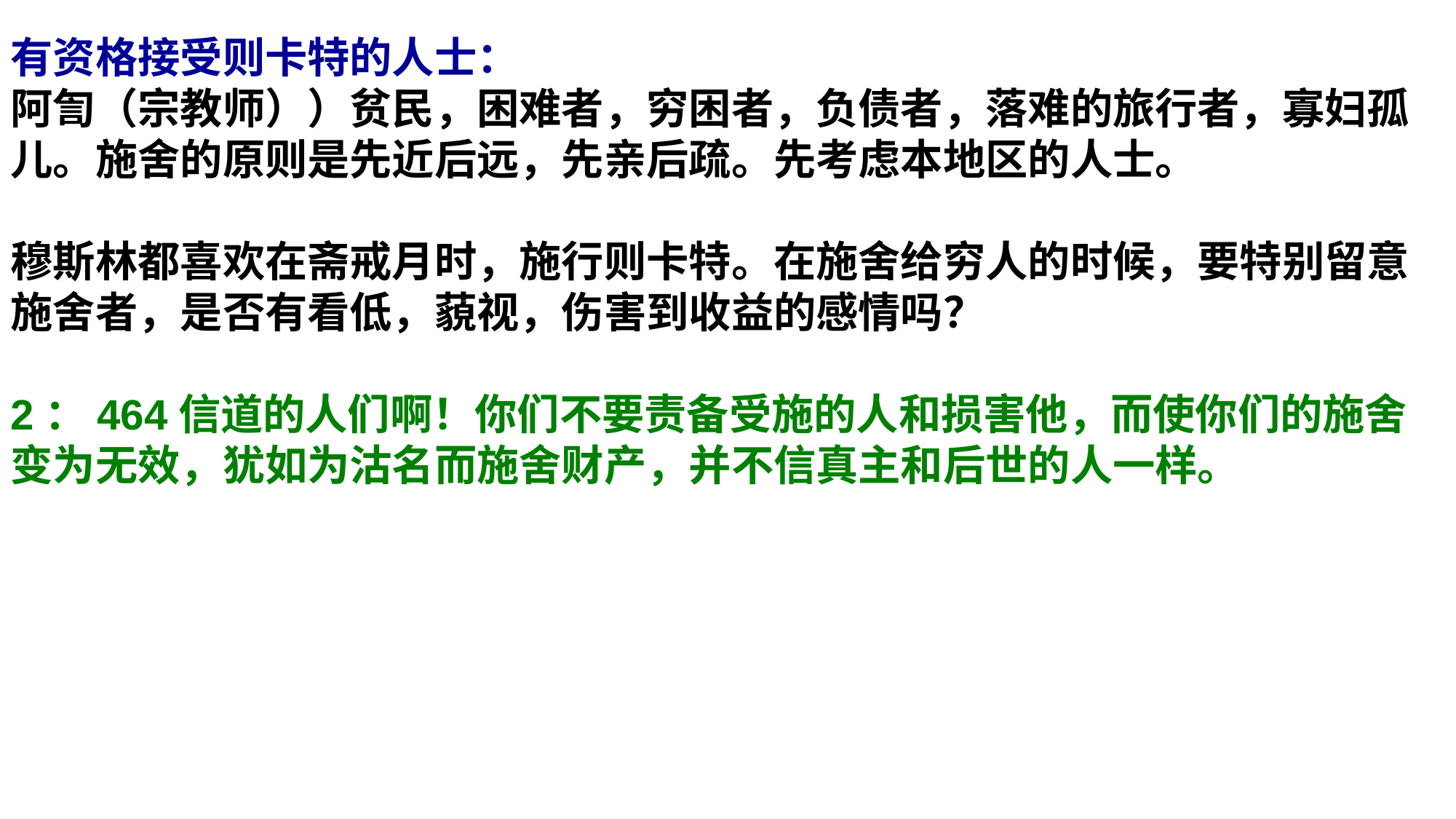

有资格接受则卡特的人士：
阿訇（宗教师））贫民，困难者，穷困者，负债者，落难的旅行者，寡妇孤儿。施舍的原则是先近后远，先亲后疏。先考虑本地区的人士。

穆斯林都喜欢在斋戒月时，施行则卡特。在施舍给穷人的时候，要特别留意施舍者，是否有看低，藐视，伤害到收益的感情吗？

2：464信道的人们啊！你们不要责备受施的人和损害他，而使你们的施舍变为无效，犹如为沽名而施舍财产，并不信真主和后世的人一样。